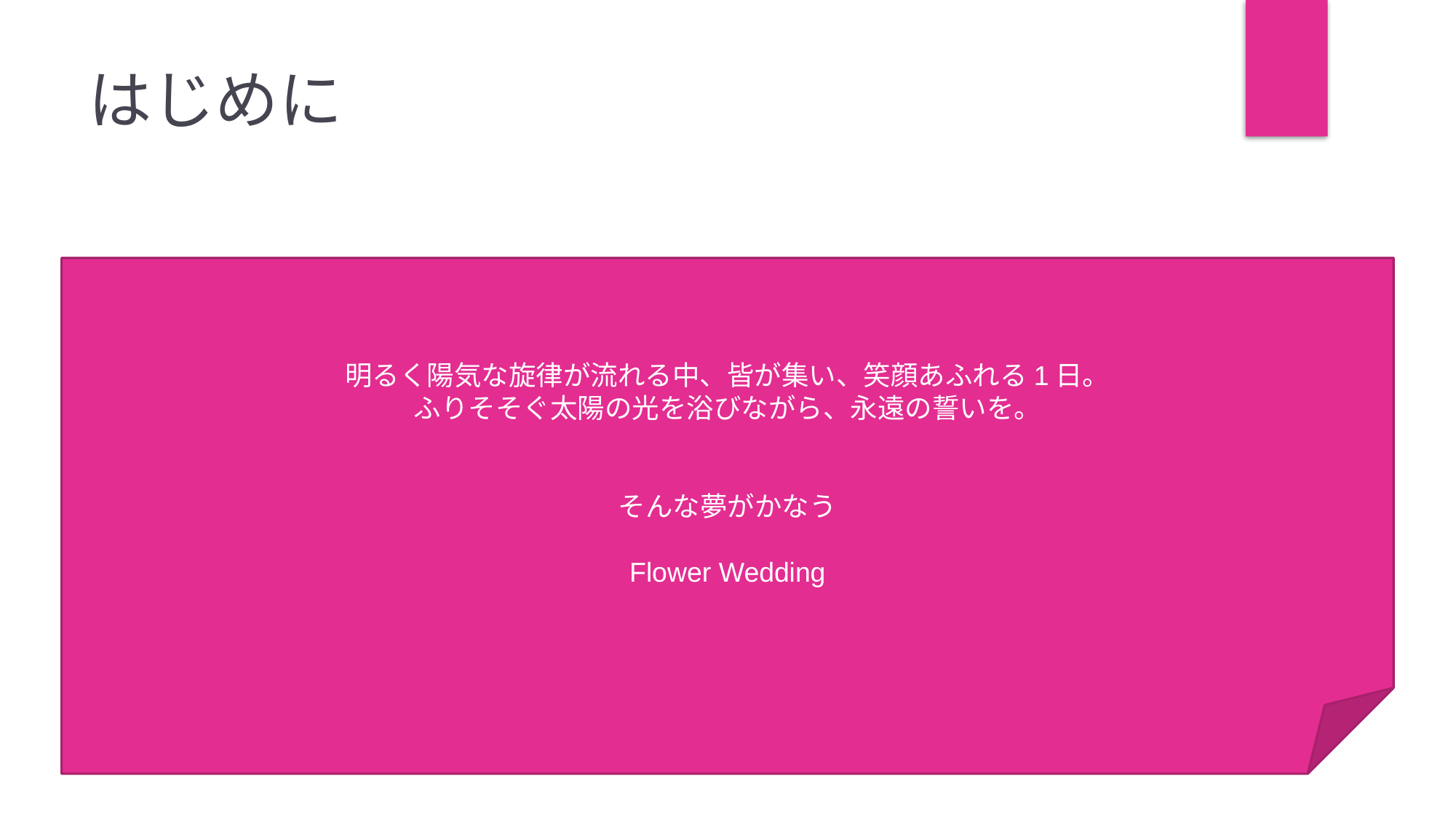

# はじめに
明るく陽気な旋律が流れる中、皆が集い、笑顔あふれる1日。
ふりそそぐ太陽の光を浴びながら、永遠の誓いを。

そんな夢がかなう

Flower Wedding